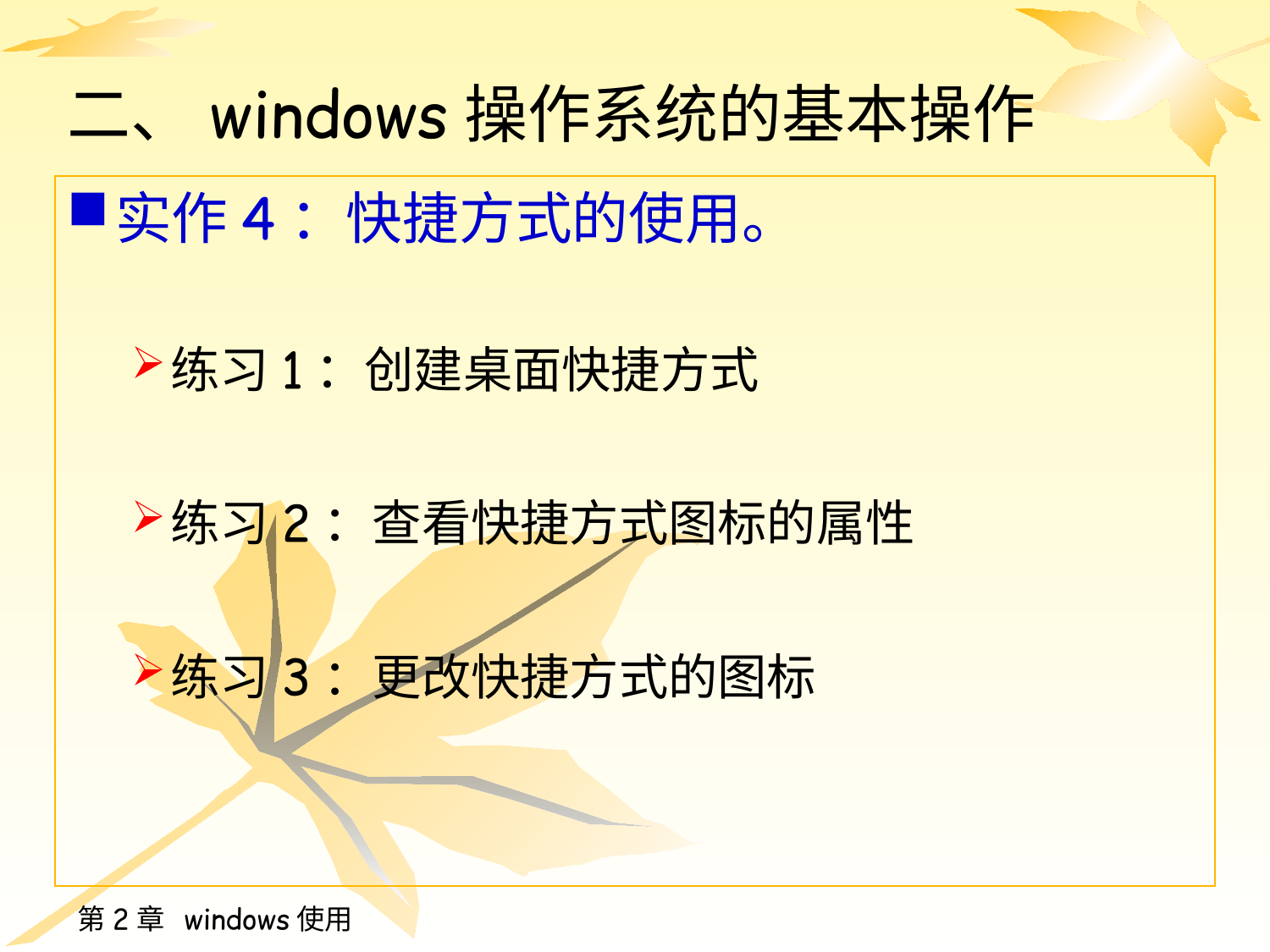

# 二、windows操作系统的基本操作
实作4：快捷方式的使用。

练习1：创建桌面快捷方式

练习2：查看快捷方式图标的属性

练习3：更改快捷方式的图标